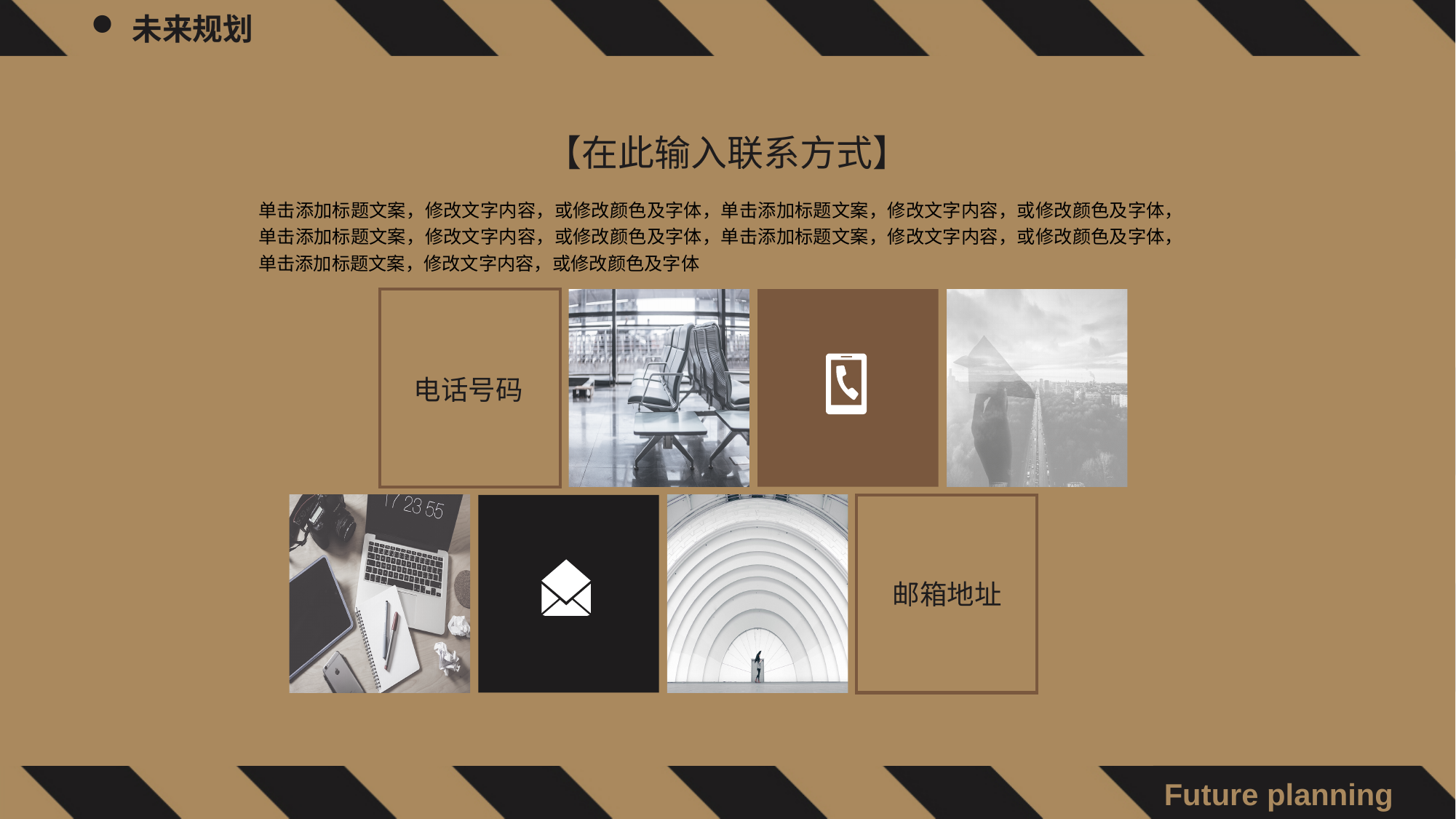

【在此输入联系方式】
单击添加标题文案，修改文字内容，或修改颜色及字体，单击添加标题文案，修改文字内容，或修改颜色及字体，单击添加标题文案，修改文字内容，或修改颜色及字体，单击添加标题文案，修改文字内容，或修改颜色及字体，单击添加标题文案，修改文字内容，或修改颜色及字体

电话号码

邮箱地址